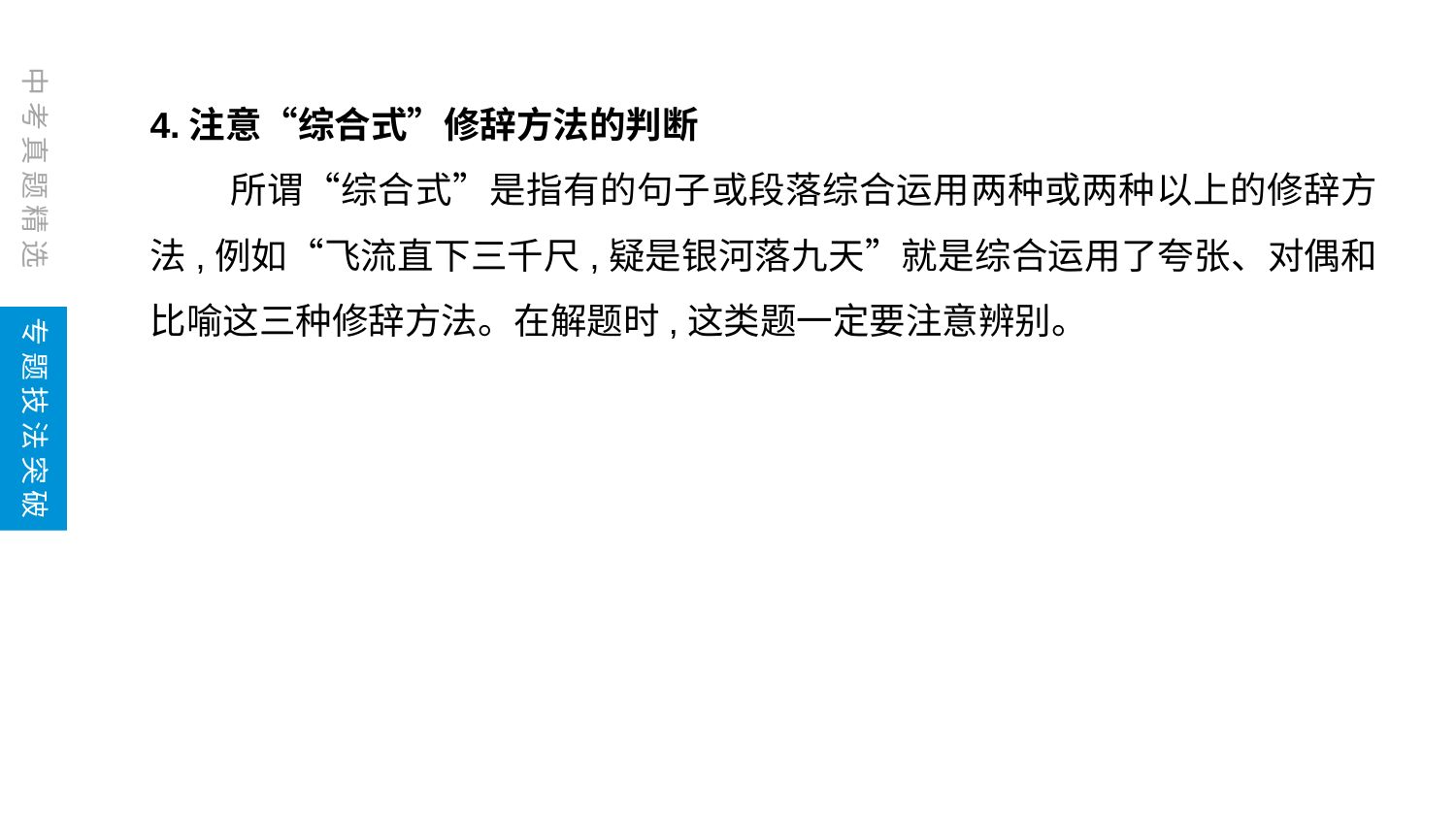

中考真题精选
4.注意“综合式”修辞方法的判断
        所谓“综合式”是指有的句子或段落综合运用两种或两种以上的修辞方法,例如“飞流直下三千尺,疑是银河落九天”就是综合运用了夸张、对偶和比喻这三种修辞方法。在解题时,这类题一定要注意辨别。

专题技法突破